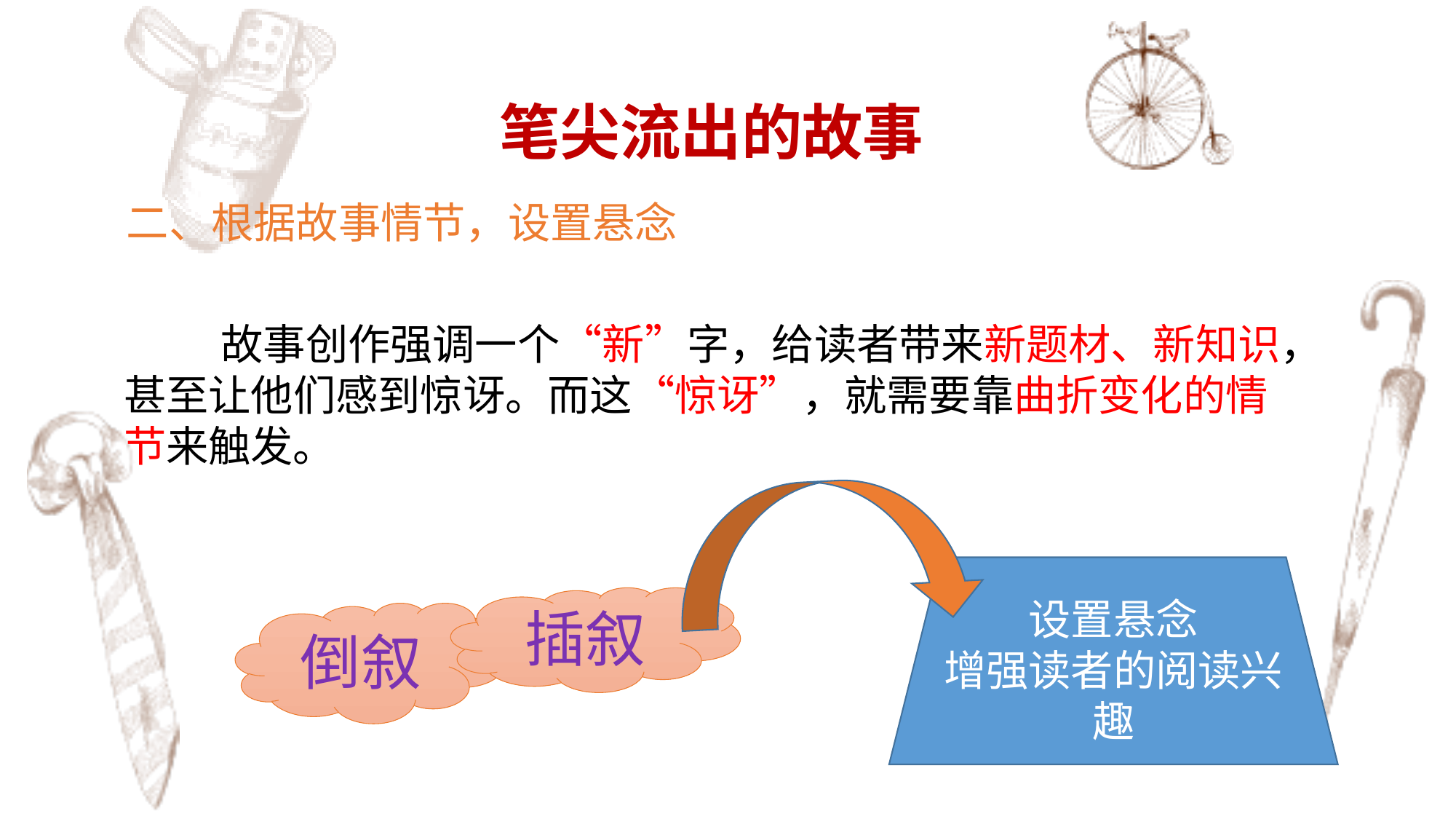

笔尖流出的故事
    二、根据故事情节，设置悬念
故事创作强调一个“新”字，给读者带来新题材、新知识，甚至让他们感到惊讶。而这“惊讶”，就需要靠曲折变化的情节来触发。

设置悬念
增强读者的阅读兴趣
插叙
倒叙